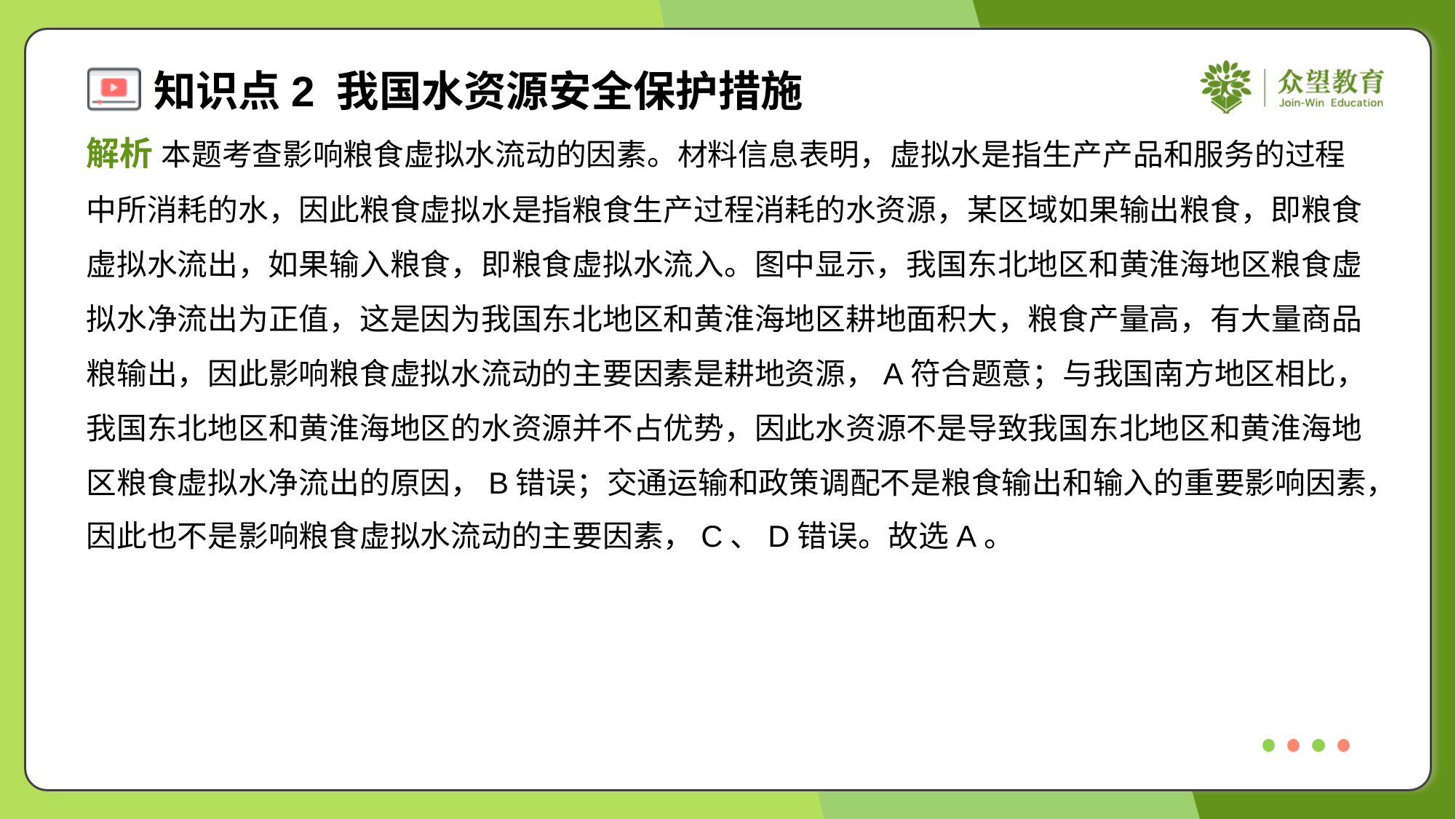

解析 本题考查影响粮食虚拟水流动的因素。材料信息表明，虚拟水是指生产产品和服务的过程
中所消耗的水，因此粮食虚拟水是指粮食生产过程消耗的水资源，某区域如果输出粮食，即粮食
虚拟水流出，如果输入粮食，即粮食虚拟水流入。图中显示，我国东北地区和黄淮海地区粮食虚
拟水净流出为正值，这是因为我国东北地区和黄淮海地区耕地面积大，粮食产量高，有大量商品
粮输出，因此影响粮食虚拟水流动的主要因素是耕地资源，A符合题意；与我国南方地区相比，
我国东北地区和黄淮海地区的水资源并不占优势，因此水资源不是导致我国东北地区和黄淮海地
区粮食虚拟水净流出的原因，B错误；交通运输和政策调配不是粮食输出和输入的重要影响因素，
因此也不是影响粮食虚拟水流动的主要因素，C、D错误。故选A。